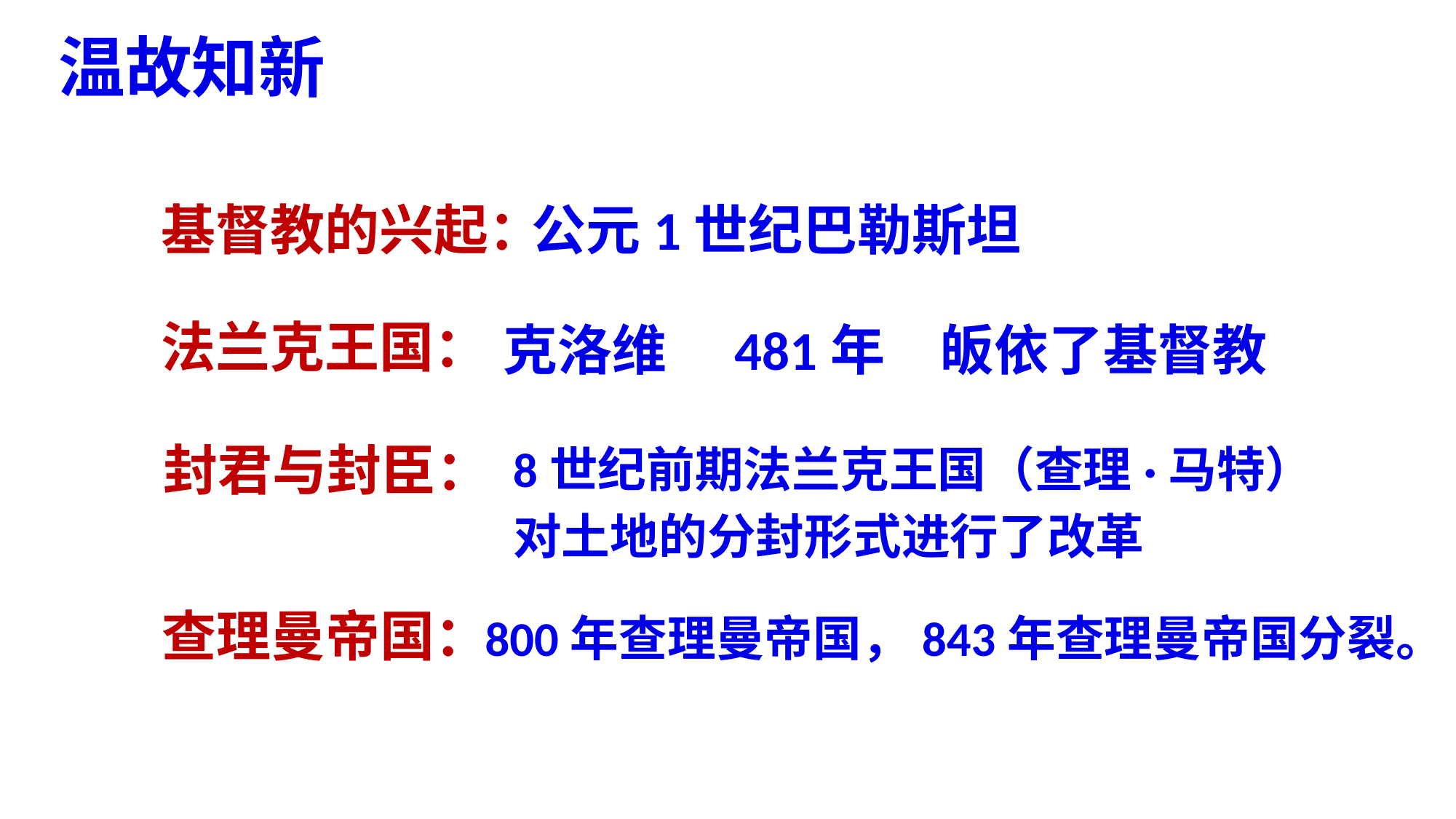

温故知新
基督教的兴起：
公元1世纪巴勒斯坦
法兰克王国：
克洛维　481年　皈依了基督教
8世纪前期法兰克王国（查理·马特）对土地的分封形式进行了改革
封君与封臣：
查理曼帝国：
800年查理曼帝国，843年查理曼帝国分裂。